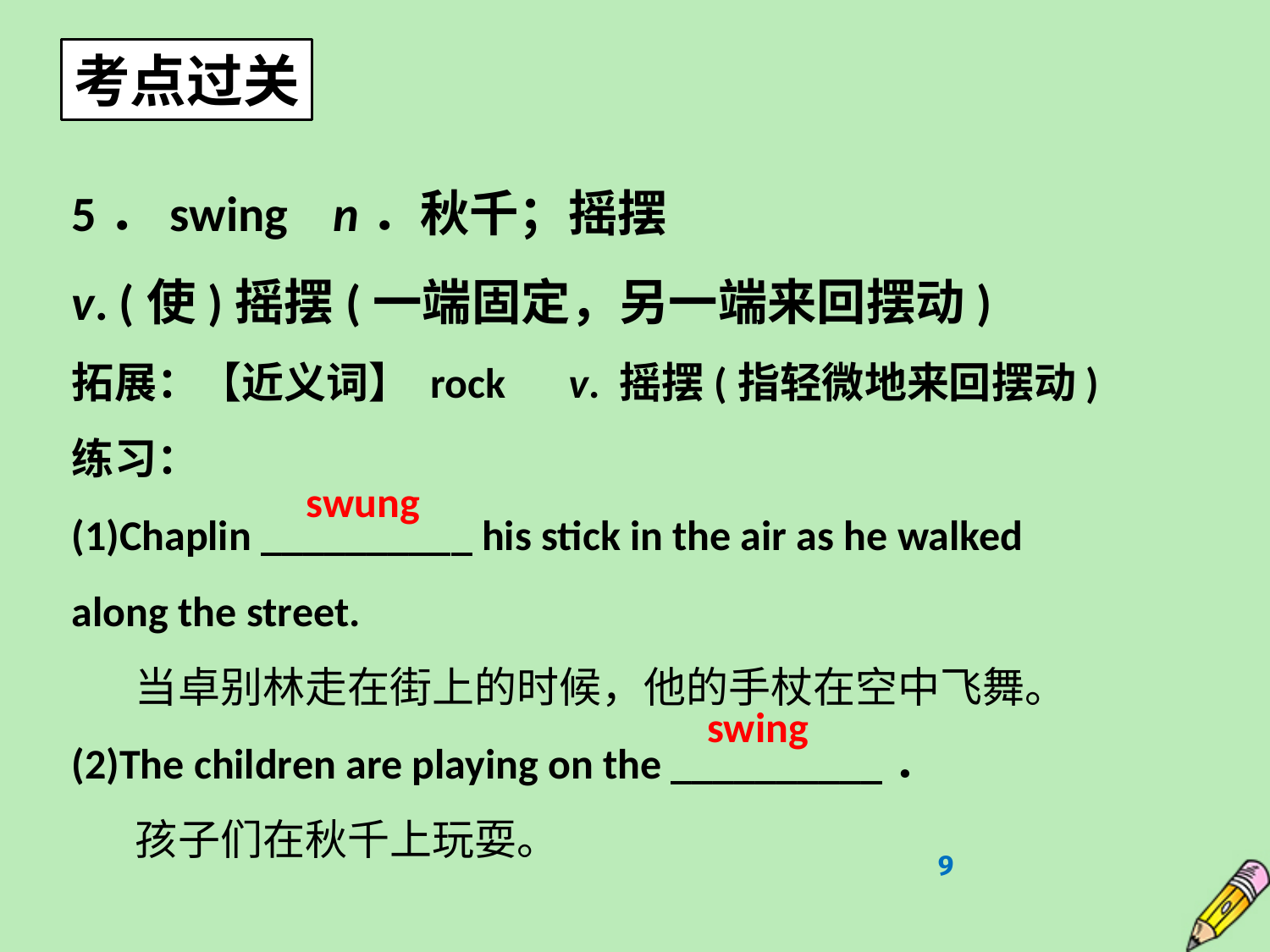

考点过关
5．swing    n．秋千；摇摆
v. (使)摇摆(一端固定，另一端来回摆动)
拓展：【近义词】 rock　v. 摇摆(指轻微地来回摆动)
练习：
(1)Chaplin __________ his stick in the air as he walked along the street.
当卓别林走在街上的时候，他的手杖在空中飞舞。
(2)The children are playing on the __________．
孩子们在秋千上玩耍。
swung
swing
9